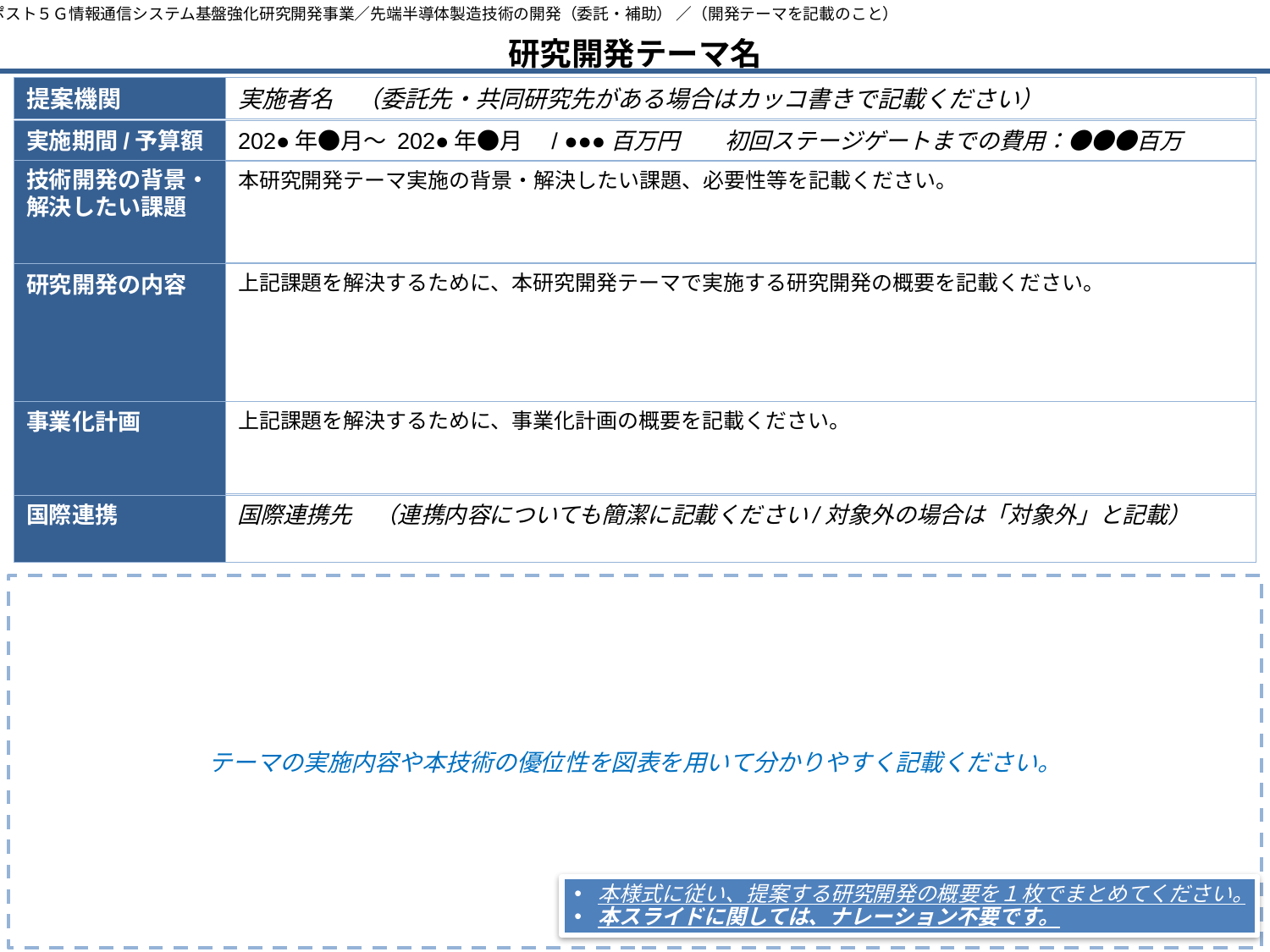

ポスト５Ｇ情報通信システム基盤強化研究開発事業／先端半導体製造技術の開発（委託・補助） ／（開発テーマを記載のこと）
# 研究開発テーマ名
提案機関
実施者名　（委託先・共同研究先がある場合はカッコ書きで記載ください）
実施期間/予算額
202●年●月～ 202●年●月　/ ●●●百万円　　初回ステージゲートまでの費用：●●●百万
技術開発の背景・解決したい課題

本研究開発テーマ実施の背景・解決したい課題、必要性等を記載ください。
研究開発の内容

上記課題を解決するために、本研究開発テーマで実施する研究開発の概要を記載ください。
事業化計画

上記課題を解決するために、事業化計画の概要を記載ください。
国際連携

国際連携先　（連携内容についても簡潔に記載ください/対象外の場合は「対象外」と記載）

テーマの実施内容や本技術の優位性を図表を用いて分かりやすく記載ください。
本様式に従い、提案する研究開発の概要を１枚でまとめてください。
本スライドに関しては、ナレーション不要です。